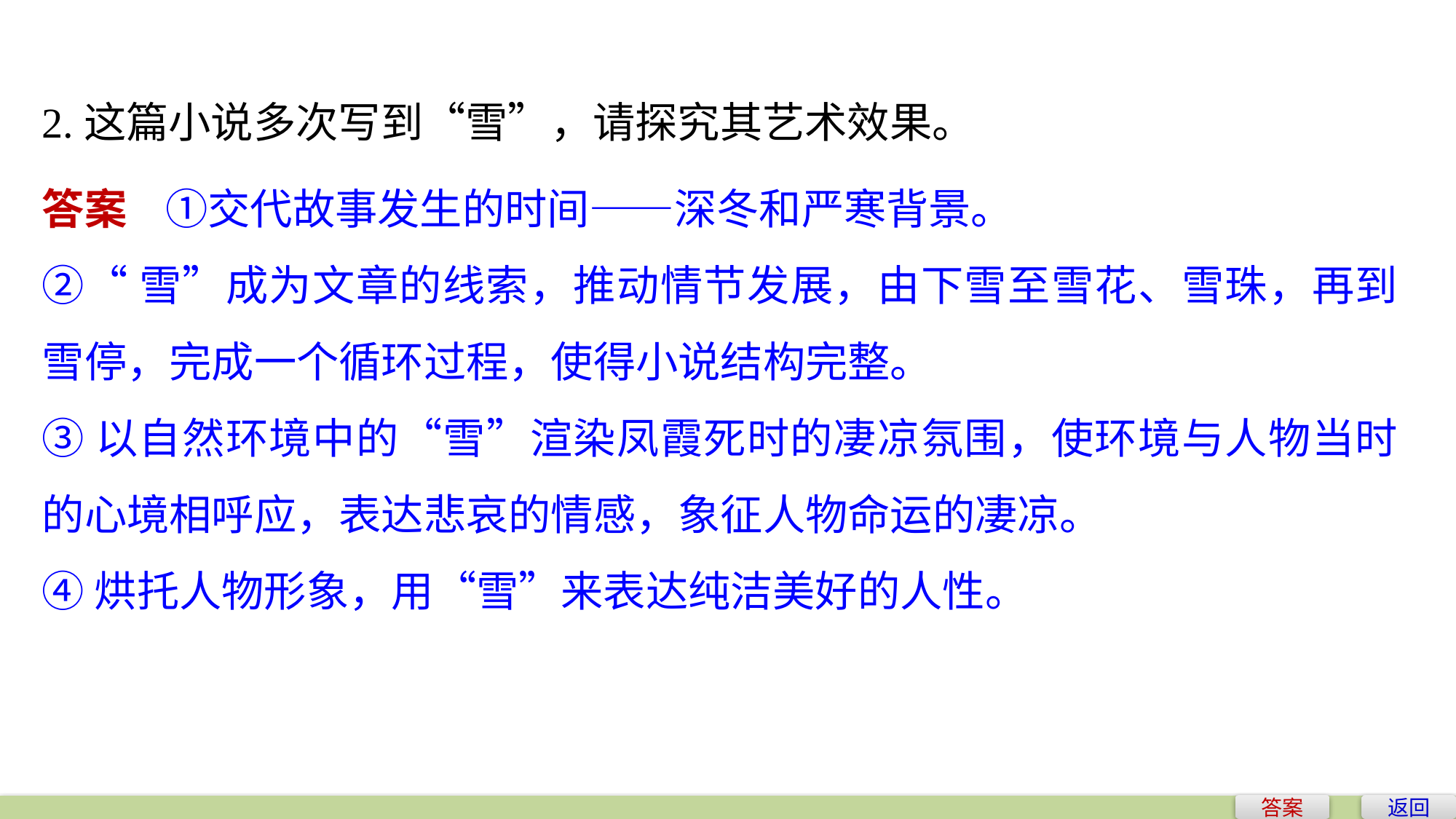

2.这篇小说多次写到“雪”，请探究其艺术效果。
答案    ①交代故事发生的时间——深冬和严寒背景。
②“雪”成为文章的线索，推动情节发展，由下雪至雪花、雪珠，再到雪停，完成一个循环过程，使得小说结构完整。
③以自然环境中的“雪”渲染凤霞死时的凄凉氛围，使环境与人物当时的心境相呼应，表达悲哀的情感，象征人物命运的凄凉。
④烘托人物形象，用“雪”来表达纯洁美好的人性。
答案
返回